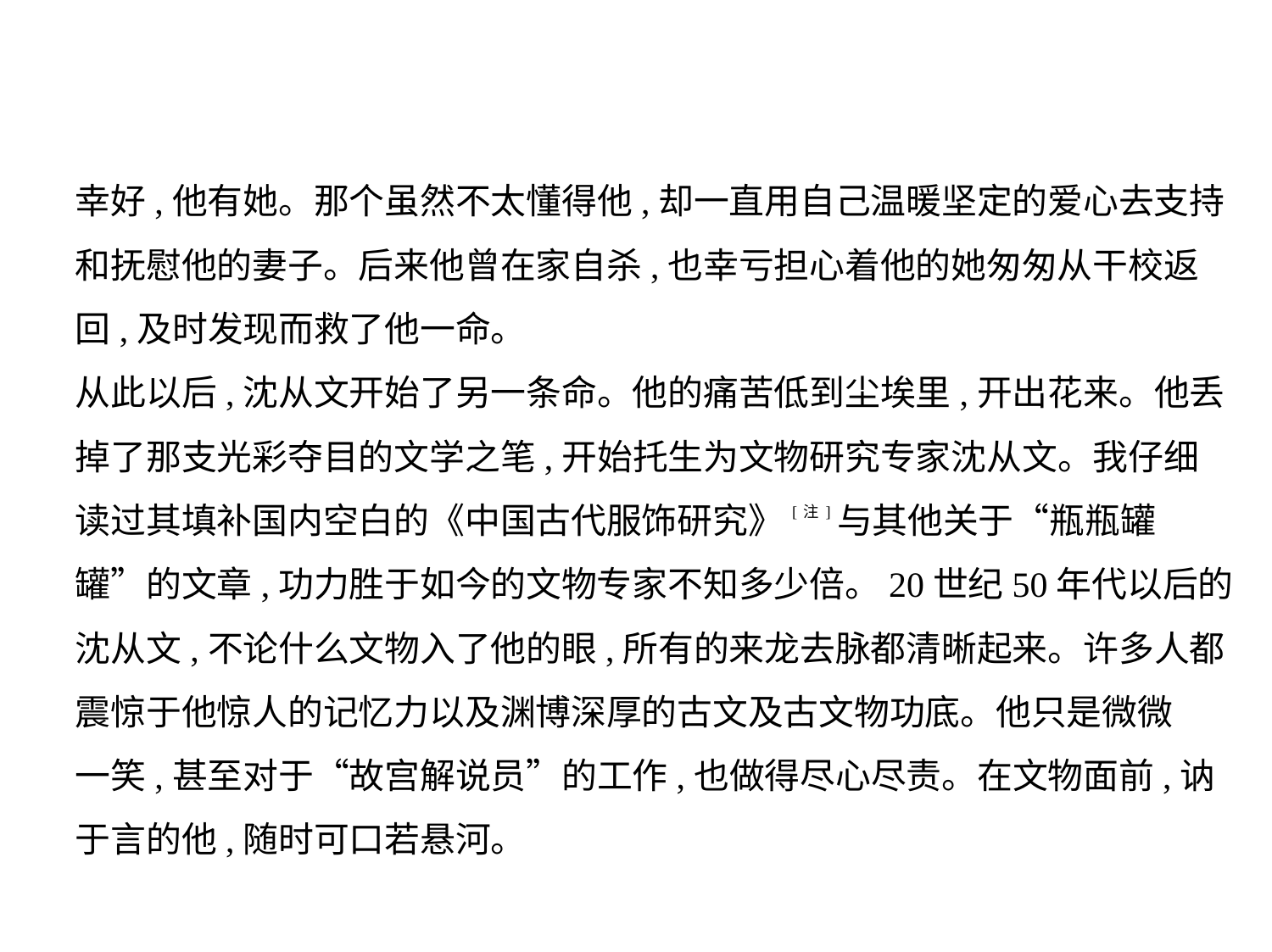

幸好,他有她。那个虽然不太懂得他,却一直用自己温暖坚定的爱心去支持
和抚慰他的妻子。后来他曾在家自杀,也幸亏担心着他的她匆匆从干校返
回,及时发现而救了他一命。
从此以后,沈从文开始了另一条命。他的痛苦低到尘埃里,开出花来。他丢
掉了那支光彩夺目的文学之笔,开始托生为文物研究专家沈从文。我仔细
读过其填补国内空白的《中国古代服饰研究》[注]与其他关于“瓶瓶罐
罐”的文章,功力胜于如今的文物专家不知多少倍。20世纪50年代以后的
沈从文,不论什么文物入了他的眼,所有的来龙去脉都清晰起来。许多人都
震惊于他惊人的记忆力以及渊博深厚的古文及古文物功底。他只是微微
一笑,甚至对于“故宫解说员”的工作,也做得尽心尽责。在文物面前,讷
于言的他,随时可口若悬河。